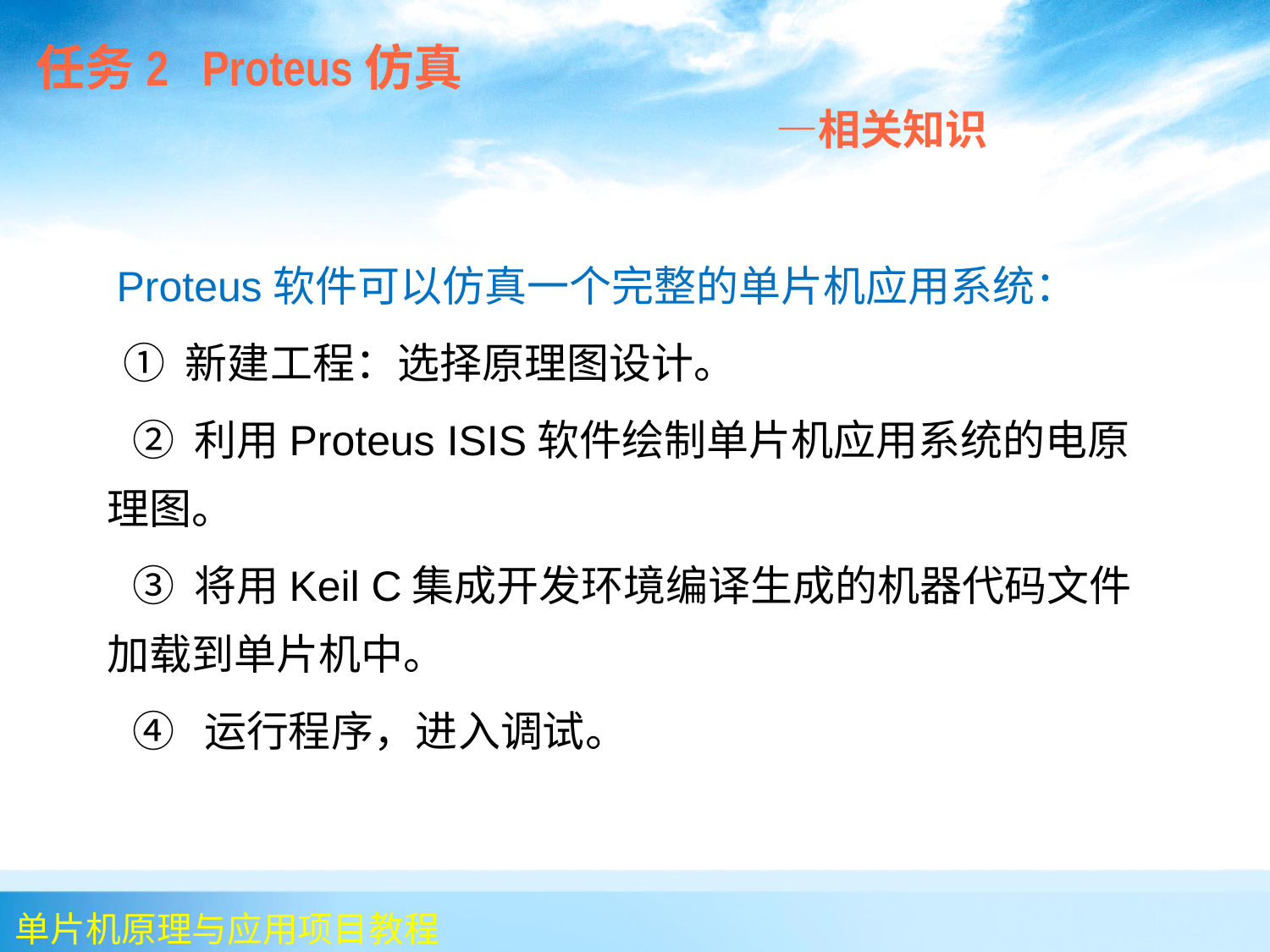

任务2   Proteus仿真
                                                                  —相关知识
     Proteus软件可以仿真一个完整的单片机应用系统：
       ① 新建工程：选择原理图设计。
       ② 利用Proteus ISIS软件绘制单片机应用系统的电原理图。
       ③ 将用Keil C集成开发环境编译生成的机器代码文件加载到单片机中。
       ④  运行程序，进入调试。